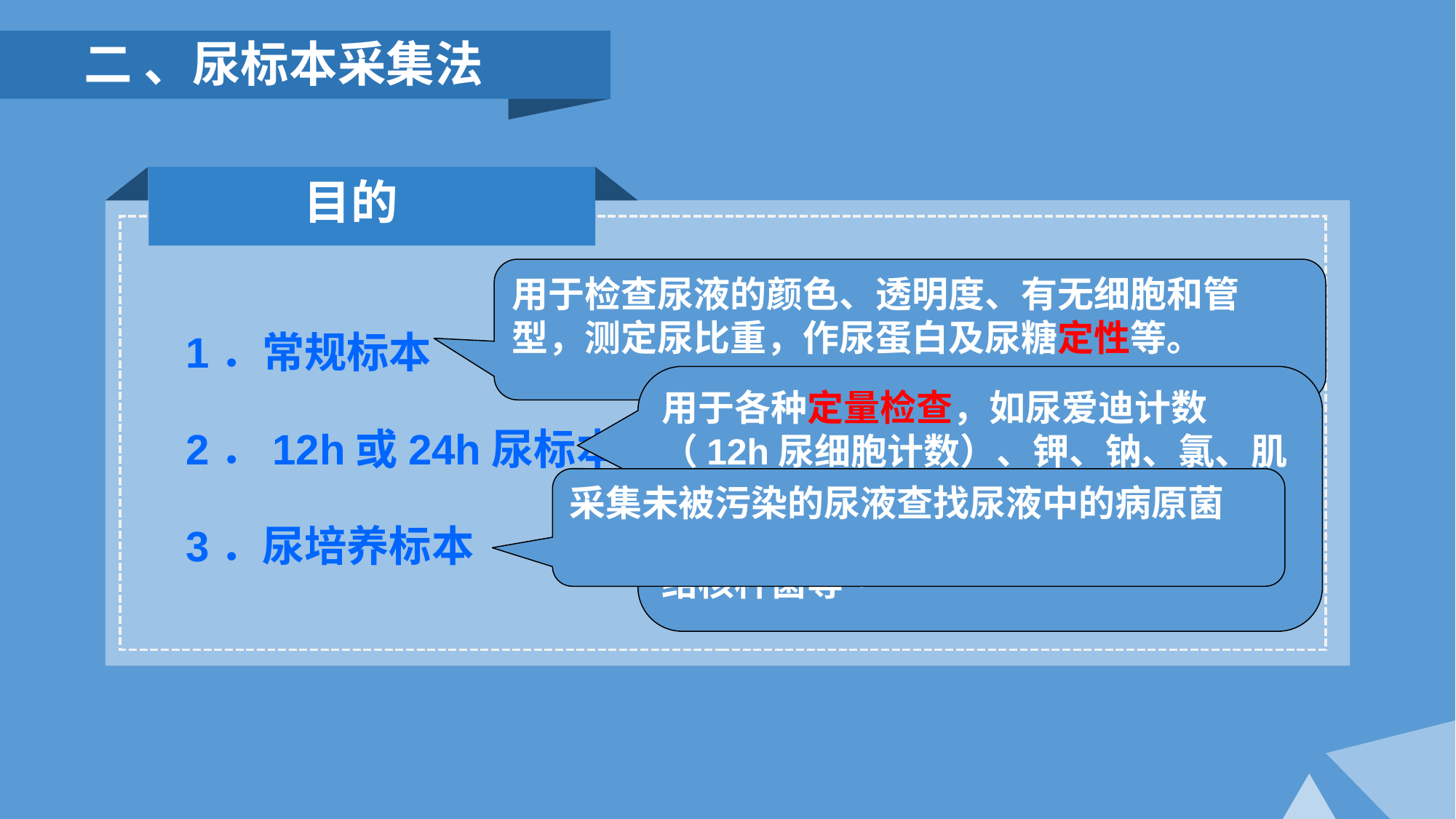

二 、尿标本采集法

目的

用于检查尿液的颜色、透明度、有无细胞和管型，测定尿比重，作尿蛋白及尿糖定性等。
1．常规标本
2．12h或24h尿标本
3．尿培养标本
用于各种定量检查，如尿爱迪计数（12h尿细胞计数）、钾、钠、氯、肌酐、肌酸、17-羟类固醇、17-酮类固醇、尿糖、尿蛋白定量；以及尿浓缩查结核杆菌等。
采集未被污染的尿液查找尿液中的病原菌